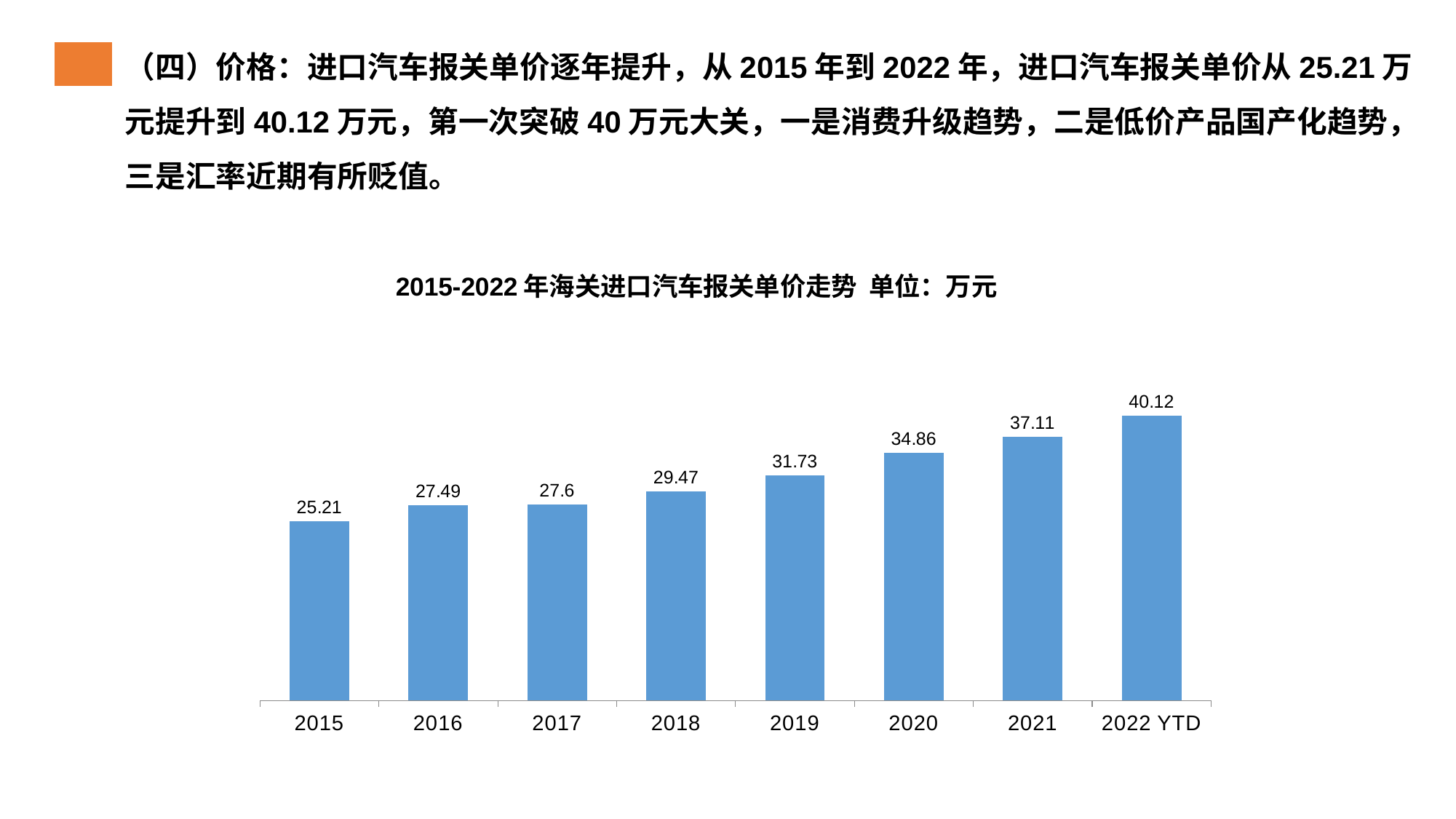

（四）价格：进口汽车报关单价逐年提升，从2015年到2022年，进口汽车报关单价从25.21万元提升到40.12万元，第一次突破40万元大关，一是消费升级趋势，二是低价产品国产化趋势，三是汇率近期有所贬值。

2015-2022年海关进口汽车报关单价走势  单位：万元

### Chart

| Category | 新能源汽车进口量 |
|---|---|
| 2015 | 25.21 |
| 2016 | 27.49 |
| 2017 | 27.6 |
| 2018 | 29.47 |
| 2019 | 31.73 |
| 2020 | 34.86 |
| 2021 | 37.11 |
| 2022 YTD | 40.12 |